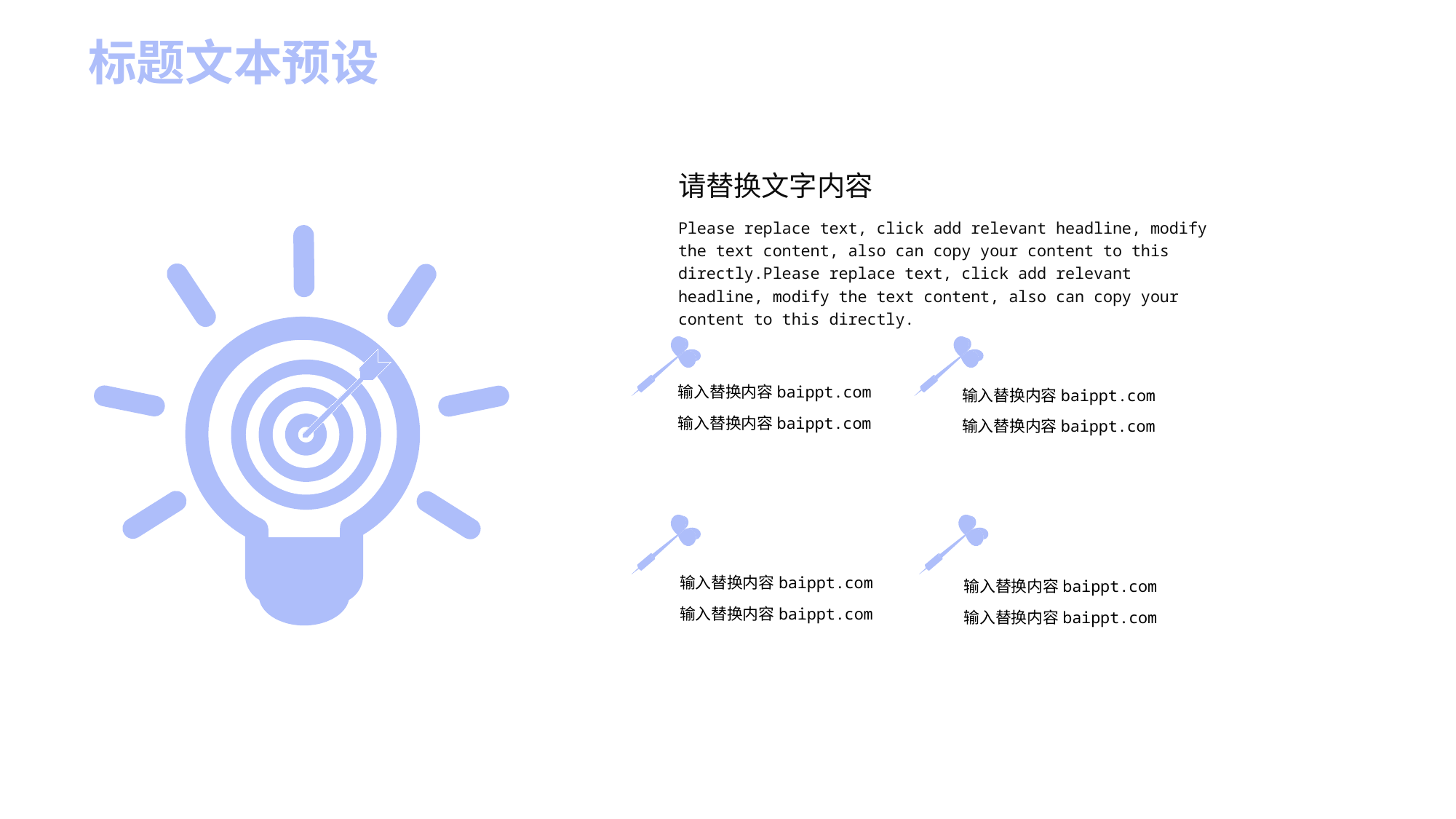

标题文本预设
请替换文字内容
Please replace text, click add relevant headline, modify the text content, also can copy your content to this directly.Please replace text, click add relevant headline, modify the text content, also can copy your content to this directly.

输入替换内容baippt.com
输入替换内容baippt.com
输入替换内容baippt.com
输入替换内容baippt.com

输入替换内容baippt.com
输入替换内容baippt.com
输入替换内容baippt.com
输入替换内容baippt.com